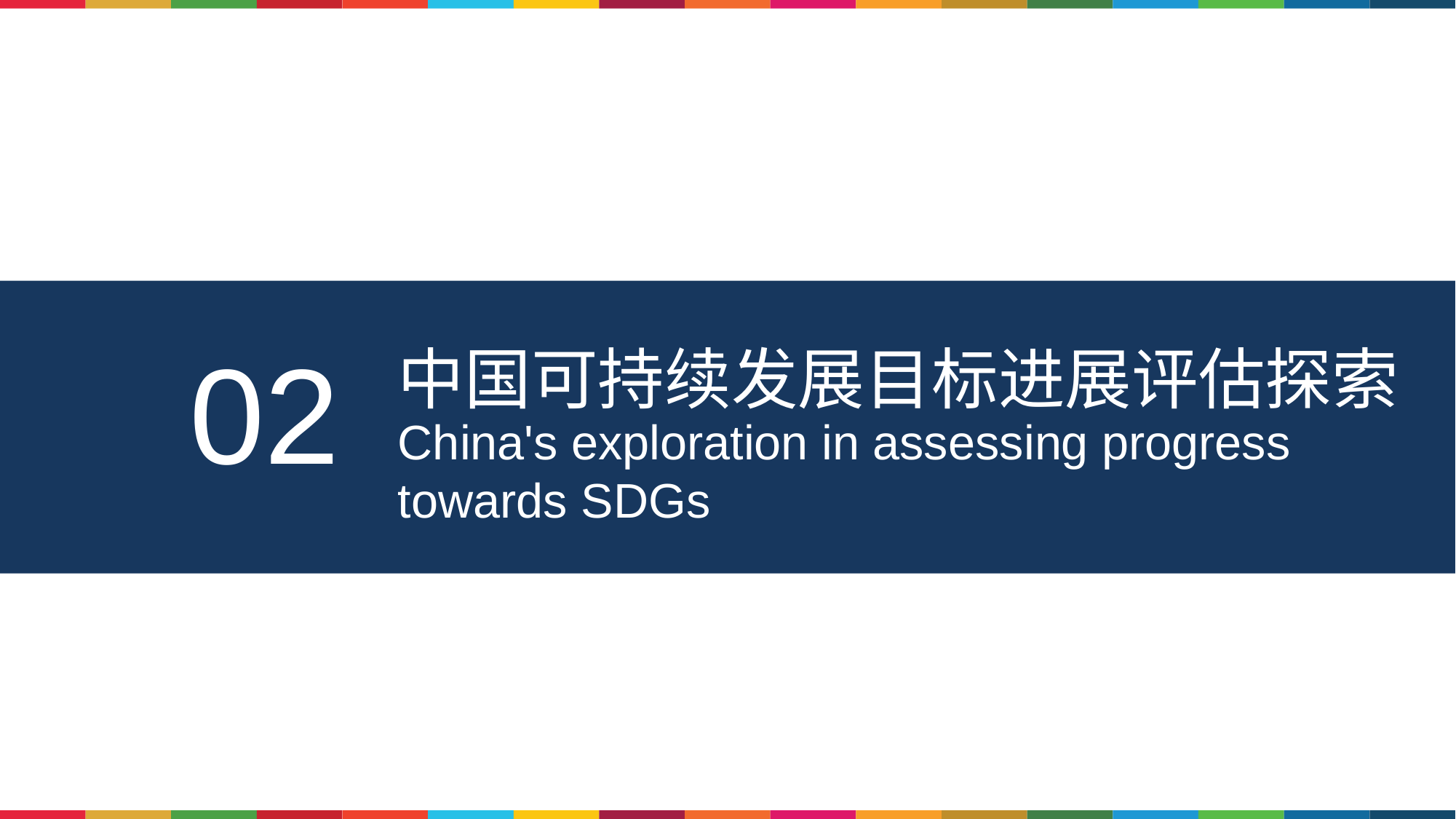

02
中国可持续发展目标进展评估探索
China's exploration in assessing progress towards SDGs